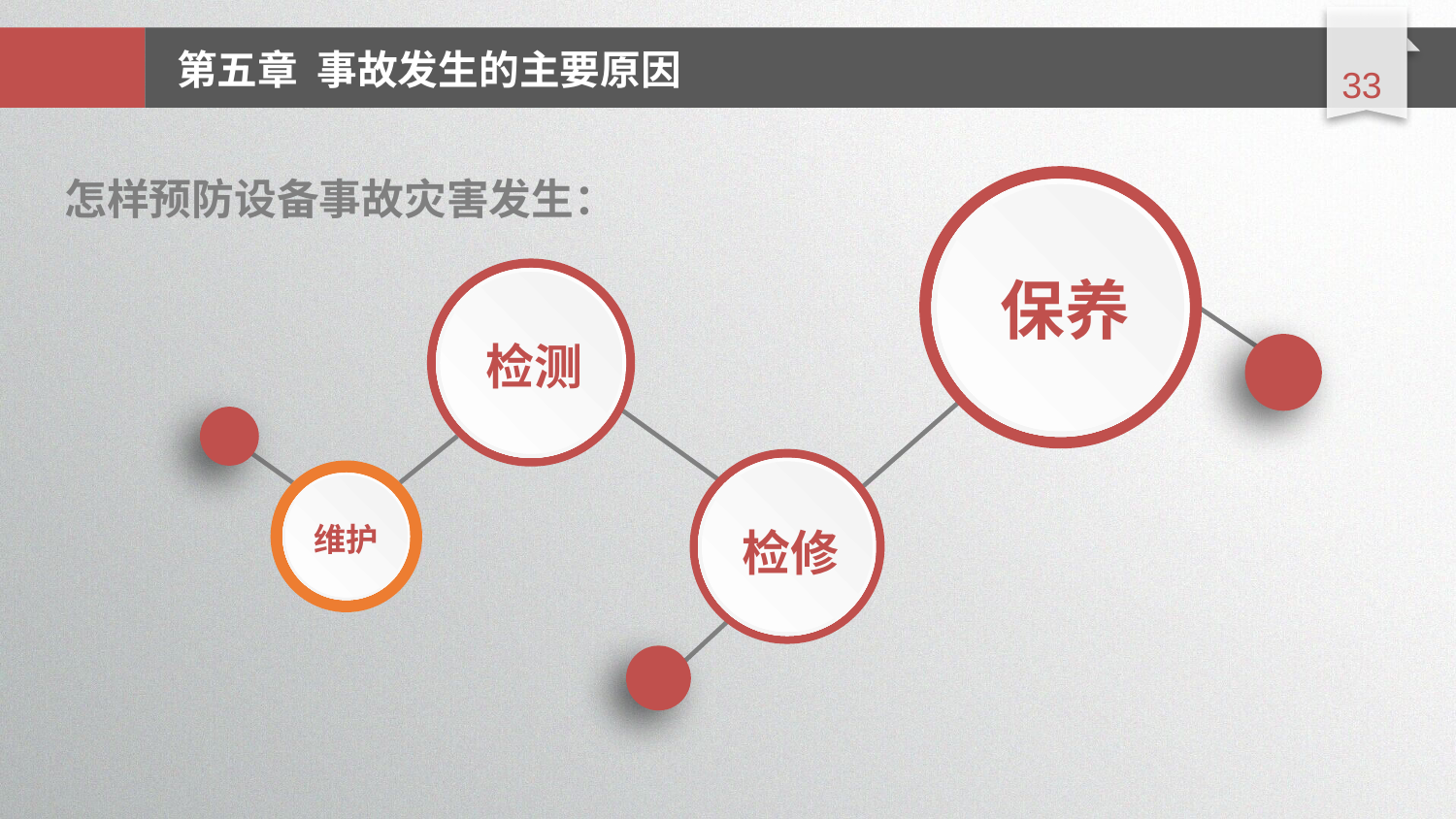

延时符
第五章  事故发生的主要原因
怎样预防设备事故灾害发生：

保养

检测

检修

维护